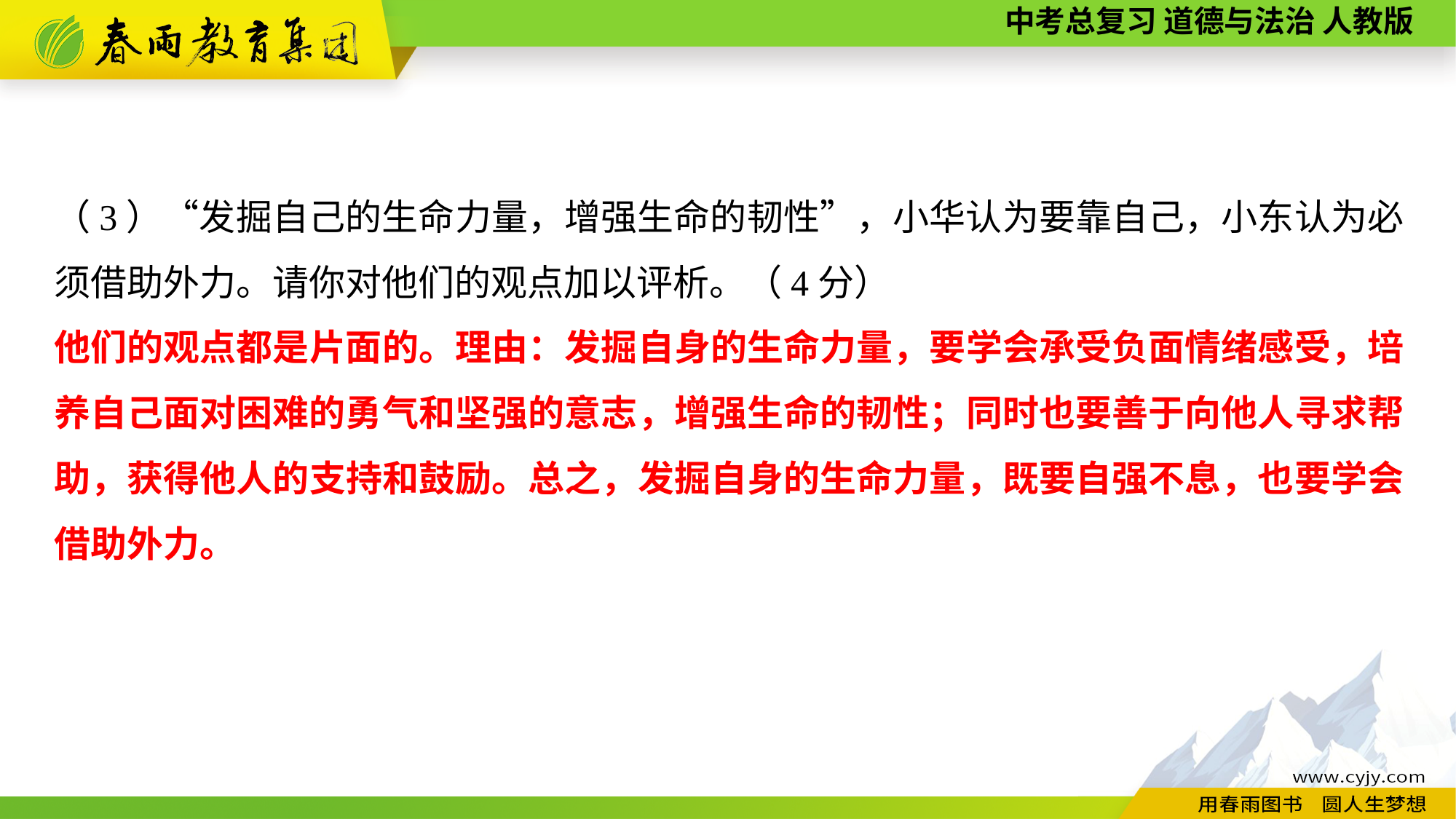

（3）“发掘自己的生命力量，增强生命的韧性”，小华认为要靠自己，小东认为必须借助外力。请你对他们的观点加以评析。（4分）
他们的观点都是片面的。理由：发掘自身的生命力量，要学会承受负面情绪感受，培养自己面对困难的勇气和坚强的意志，增强生命的韧性；同时也要善于向他人寻求帮助，获得他人的支持和鼓励。总之，发掘自身的生命力量，既要自强不息，也要学会借助外力。